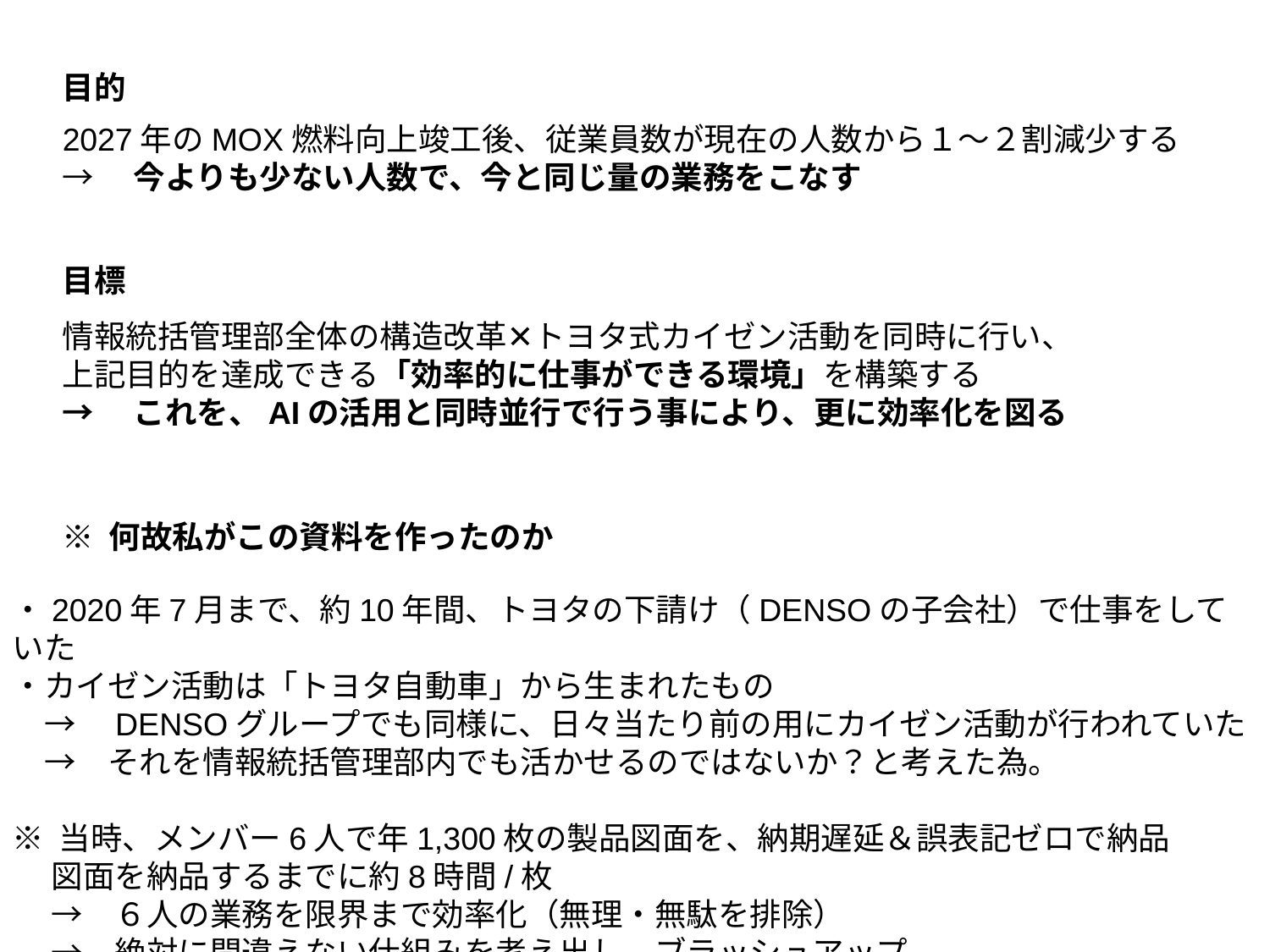

目的
2027年のMOX燃料向上竣工後、従業員数が現在の人数から１～２割減少する
→　今よりも少ない人数で、今と同じ量の業務をこなす
目標
情報統括管理部全体の構造改革✕トヨタ式カイゼン活動を同時に行い、
上記目的を達成できる「効率的に仕事ができる環境」を構築する
→　これを、AIの活用と同時並行で行う事により、更に効率化を図る
※ 何故私がこの資料を作ったのか
・2020年7月まで、約10年間、トヨタの下請け（DENSOの子会社）で仕事をしていた
・カイゼン活動は「トヨタ自動車」から生まれたもの
　→　DENSOグループでも同様に、日々当たり前の用にカイゼン活動が行われていた
　→　それを情報統括管理部内でも活かせるのではないか？と考えた為。

※ 当時、メンバー6人で年1,300枚の製品図面を、納期遅延＆誤表記ゼロで納品
　 図面を納品するまでに約8時間/枚
　 →　６人の業務を限界まで効率化（無理・無駄を排除）
　 →　絶対に間違えない仕組みを考え出し、ブラッシュアップ